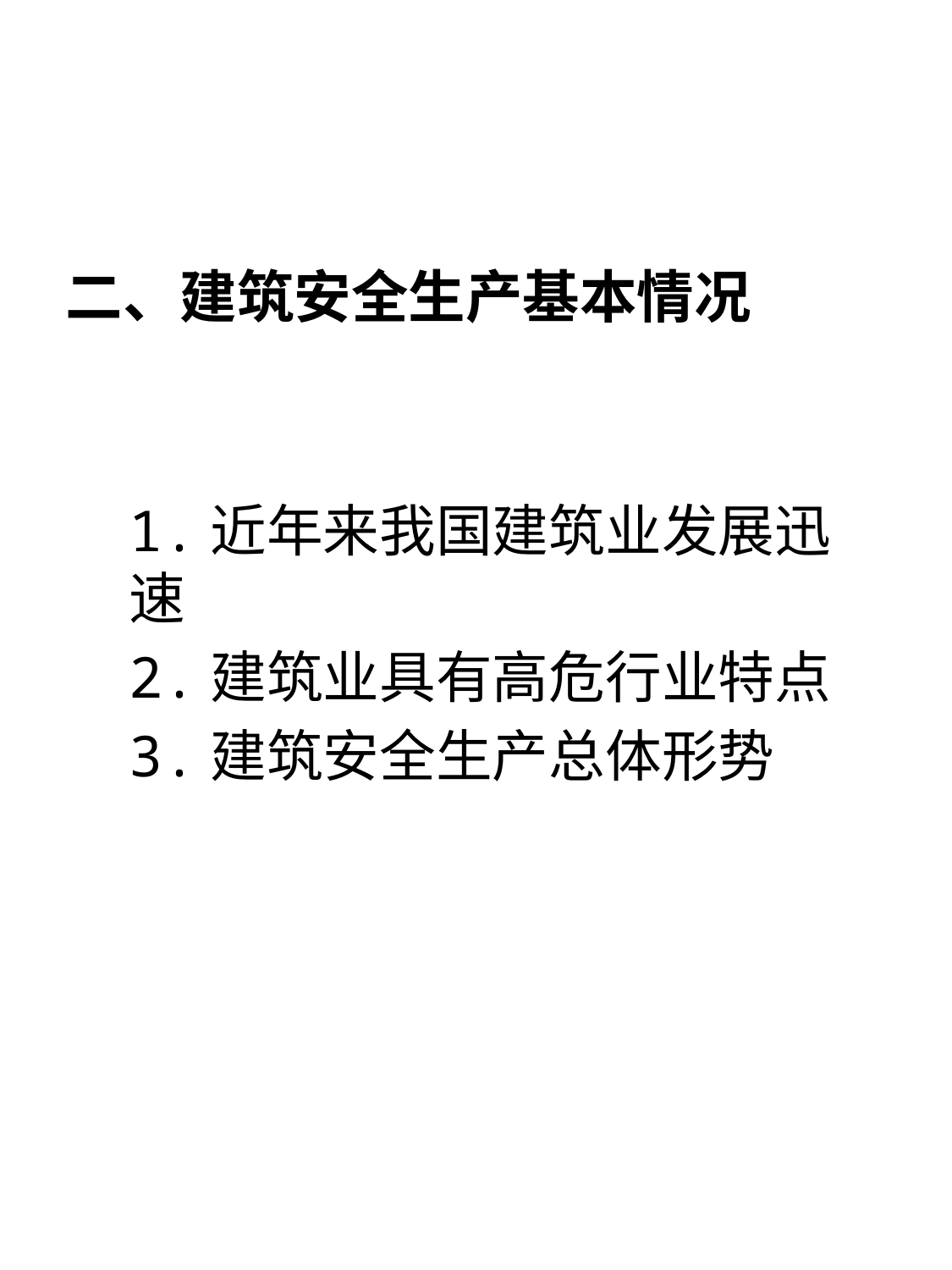

# 二、建筑安全生产基本情况
1.近年来我国建筑业发展迅速
2.建筑业具有高危行业特点
3.建筑安全生产总体形势